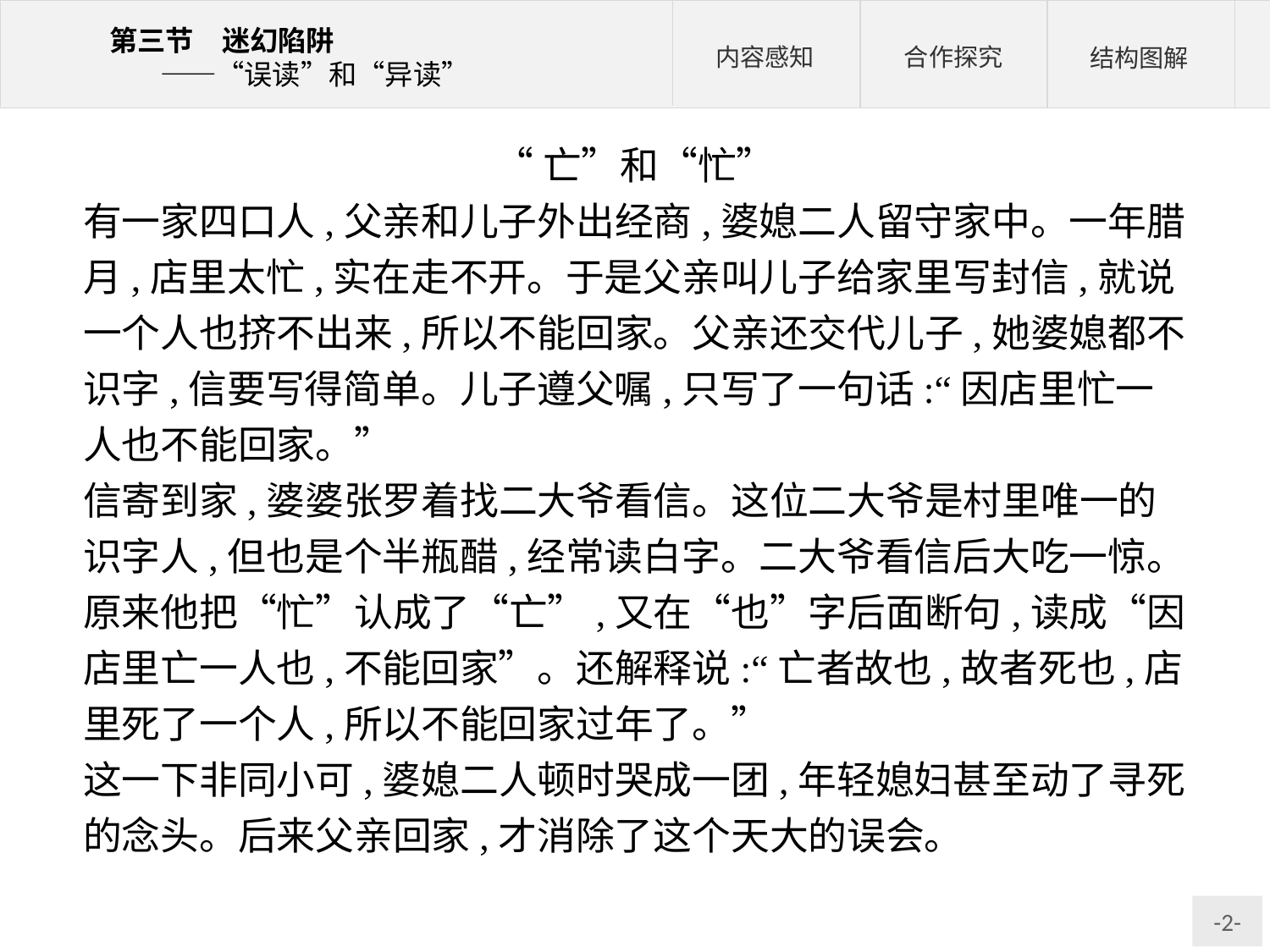

“亡”和“忙”
有一家四口人,父亲和儿子外出经商,婆媳二人留守家中。一年腊月,店里太忙,实在走不开。于是父亲叫儿子给家里写封信,就说一个人也挤不出来,所以不能回家。父亲还交代儿子,她婆媳都不识字,信要写得简单。儿子遵父嘱,只写了一句话:“因店里忙一人也不能回家。”
信寄到家,婆婆张罗着找二大爷看信。这位二大爷是村里唯一的识字人,但也是个半瓶醋,经常读白字。二大爷看信后大吃一惊。原来他把“忙”认成了“亡”,又在“也”字后面断句,读成“因店里亡一人也,不能回家”。还解释说:“亡者故也,故者死也,店里死了一个人,所以不能回家过年了。”
这一下非同小可,婆媳二人顿时哭成一团,年轻媳妇甚至动了寻死的念头。后来父亲回家,才消除了这个天大的误会。